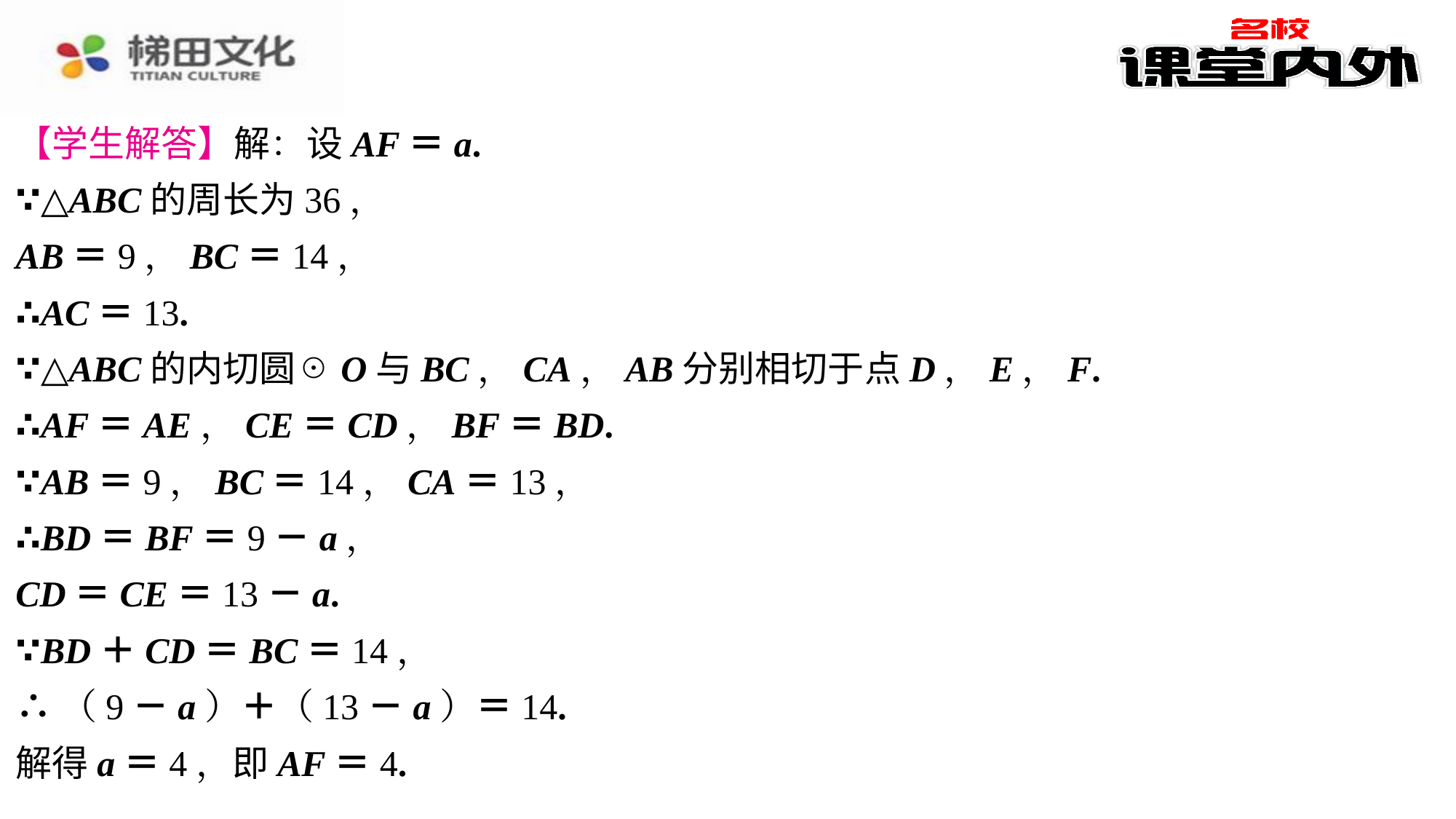

【学生解答】解：设AF＝a.
∵△ABC的周长为36，
AB＝9，BC＝14，
∴AC＝13.
∵△ABC的内切圆☉O与BC，CA，AB分别相切于点D，E，F.
∴AF＝AE，CE＝CD，BF＝BD.
∵AB＝9，BC＝14，CA＝13，
∴BD＝BF＝9－a，
CD＝CE＝13－a.
∵BD＋CD＝BC＝14，
∴（9－a）＋（13－a）＝14.
解得a＝4，即AF＝4.